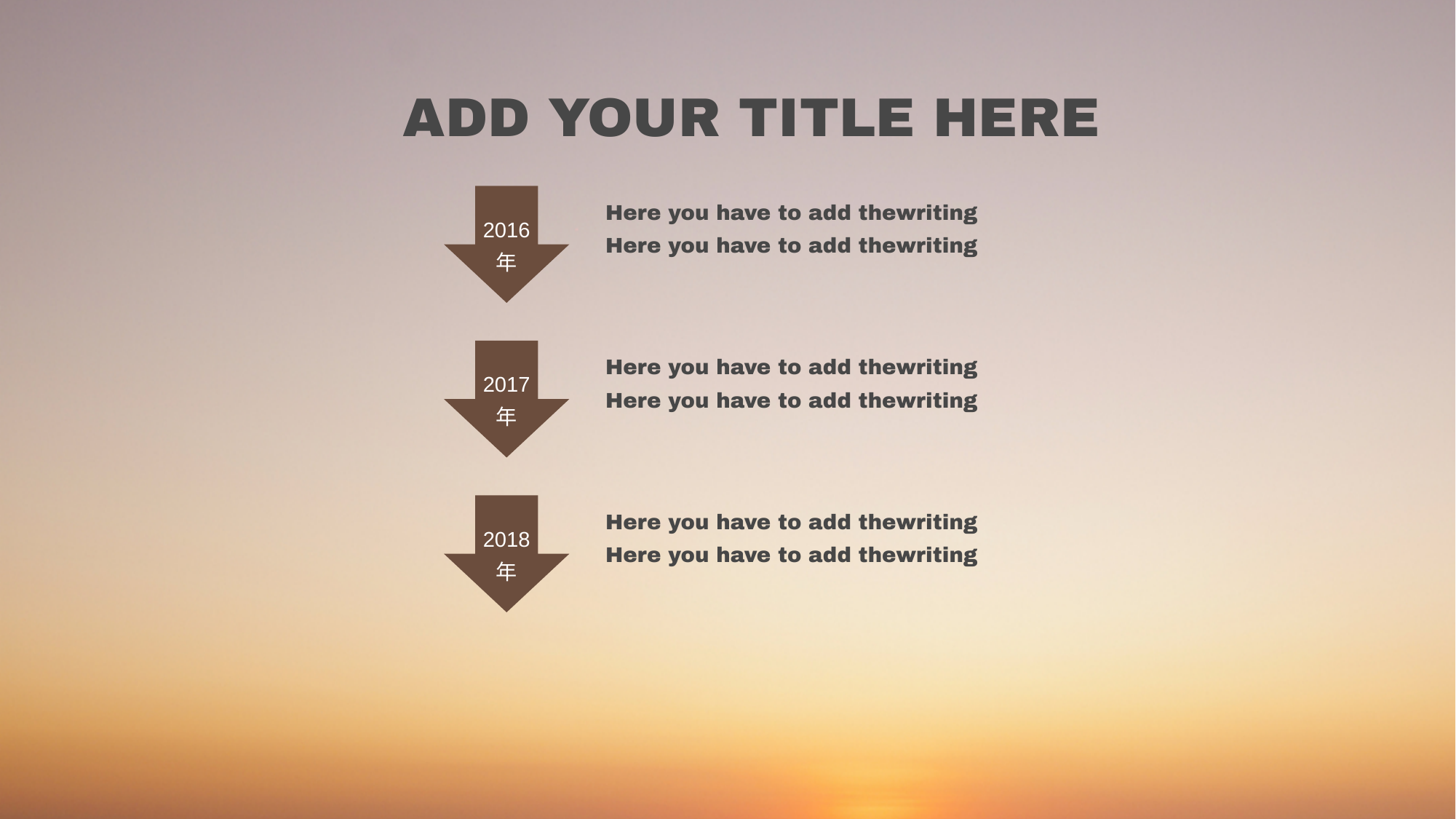

ADD YOUR TITLE HERE

Here you have to add thewriting
Here you have to add thewriting
 2016
   年

Here you have to add thewriting
Here you have to add thewriting
 2017
   年

Here you have to add thewriting
Here you have to add thewriting
 2018
   年